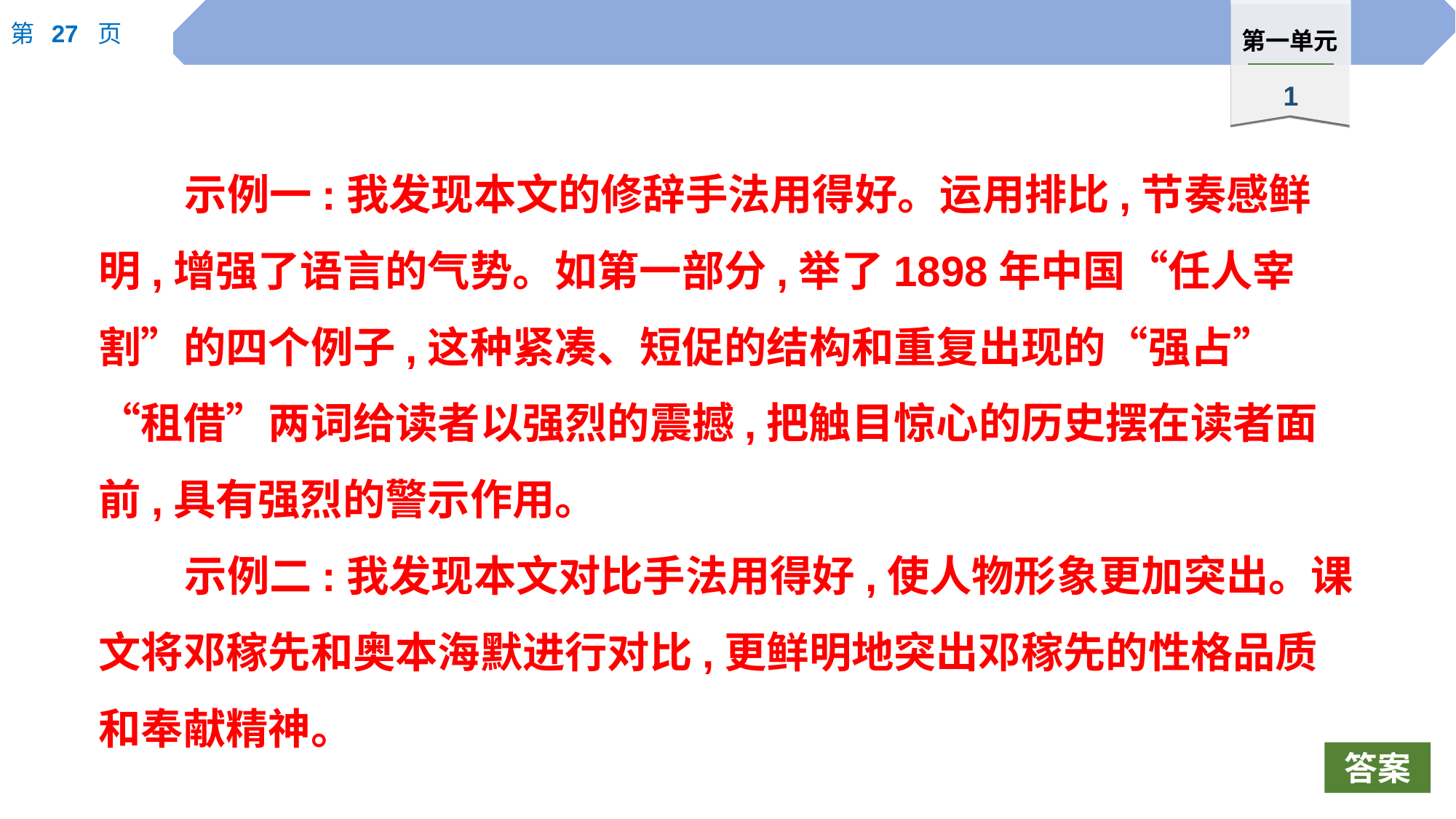

示例一:我发现本文的修辞手法用得好。运用排比,节奏感鲜明,增强了语言的气势。如第一部分,举了1898年中国“任人宰割”的四个例子,这种紧凑、短促的结构和重复出现的“强占”“租借”两词给读者以强烈的震撼,把触目惊心的历史摆在读者面前,具有强烈的警示作用。
示例二:我发现本文对比手法用得好,使人物形象更加突出。课文将邓稼先和奥本海默进行对比,更鲜明地突出邓稼先的性格品质和奉献精神。

答案